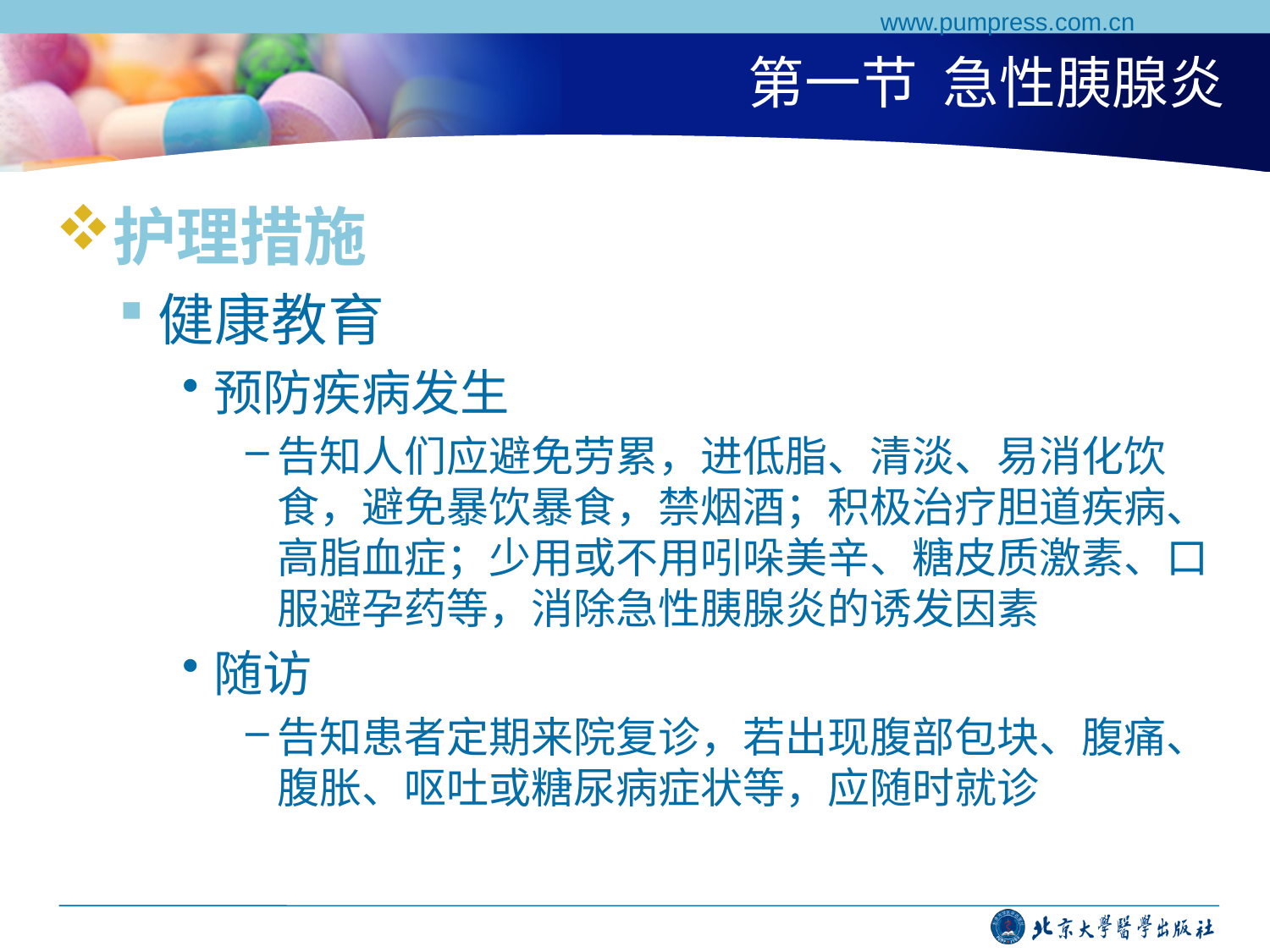

www.pumpress.com.cn
# 第一节  急性胰腺炎
护理措施
健康教育
预防疾病发生
告知人们应避免劳累，进低脂、清淡、易消化饮食，避免暴饮暴食，禁烟酒；积极治疗胆道疾病、高脂血症；少用或不用吲哚美辛、糖皮质激素、口服避孕药等，消除急性胰腺炎的诱发因素
随访
告知患者定期来院复诊，若出现腹部包块、腹痛、腹胀、呕吐或糖尿病症状等，应随时就诊